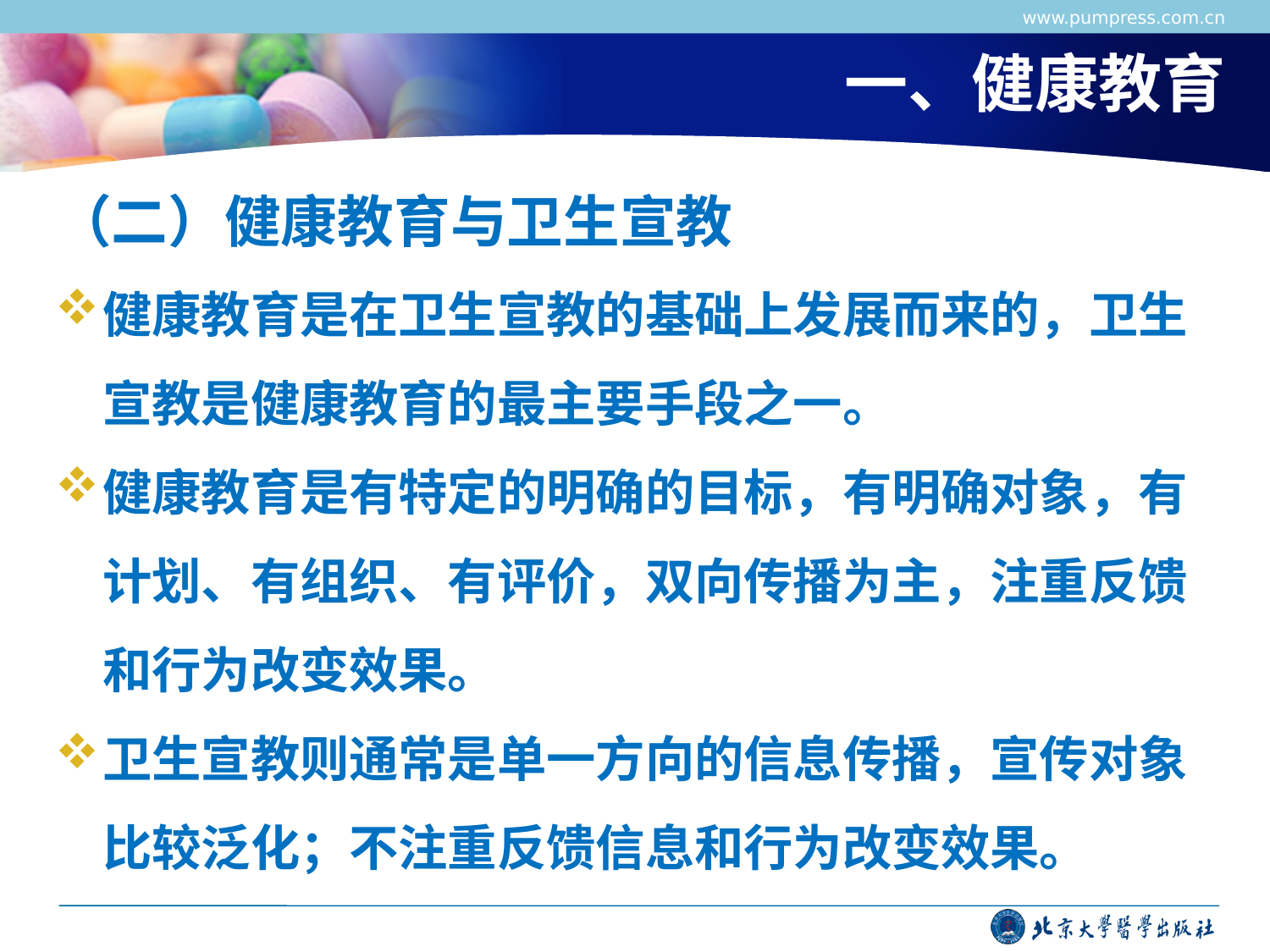

www.pumpress.com.cn
# 一、健康教育
（二）健康教育与卫生宣教
健康教育是在卫生宣教的基础上发展而来的，卫生宣教是健康教育的最主要手段之一。
健康教育是有特定的明确的目标，有明确对象，有计划、有组织、有评价，双向传播为主，注重反馈和行为改变效果。
卫生宣教则通常是单一方向的信息传播，宣传对象比较泛化；不注重反馈信息和行为改变效果。